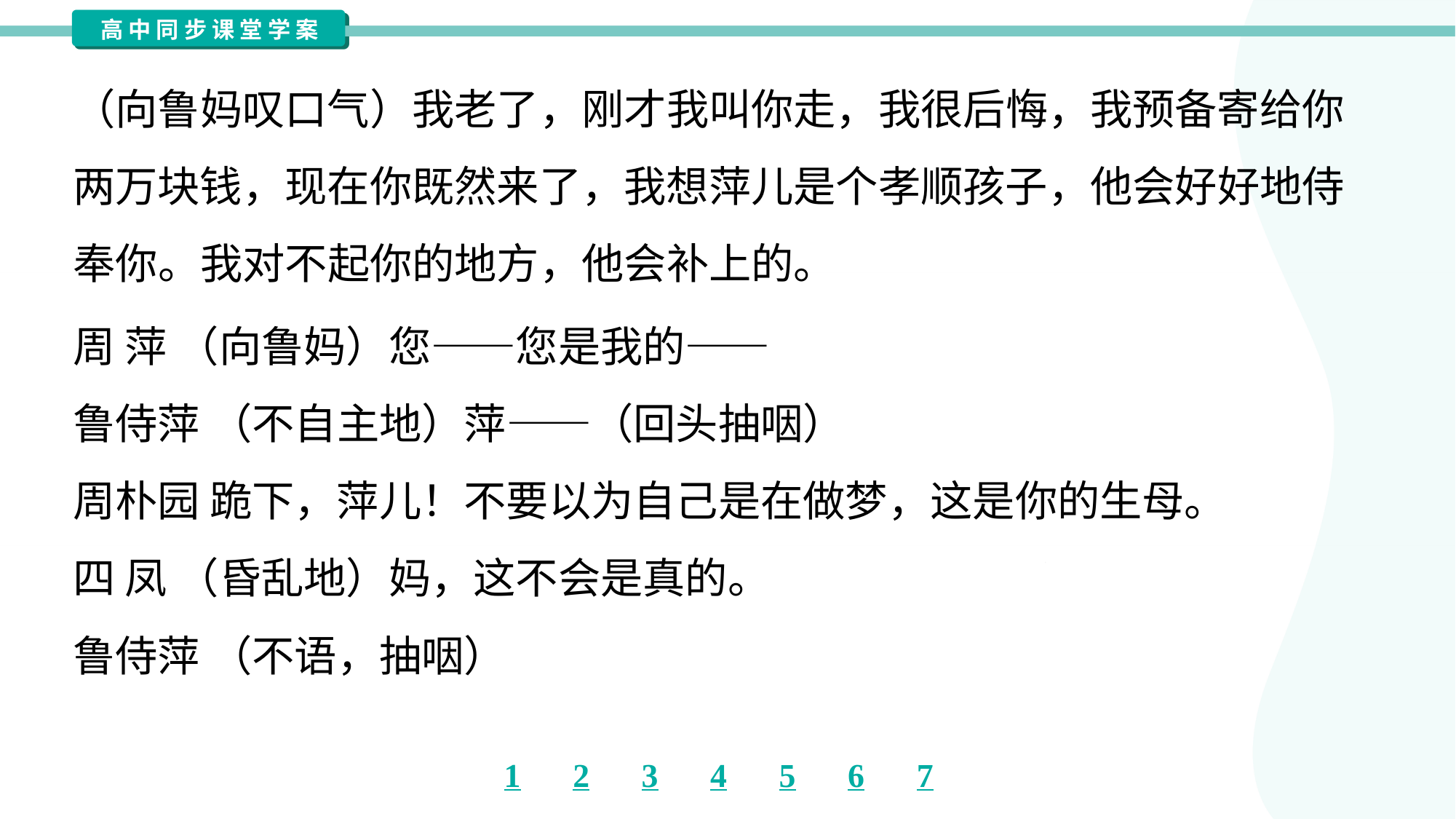

（向鲁妈叹口气）我老了，刚才我叫你走，我很后悔，我预备寄给你
两万块钱，现在你既然来了，我想萍儿是个孝顺孩子，他会好好地侍
奉你。我对不起你的地方，他会补上的。
周 萍 （向鲁妈）您——您是我的——
鲁侍萍 （不自主地）萍——（回头抽咽）
周朴园 跪下，萍儿！不要以为自己是在做梦，这是你的生母。
四 凤 （昏乱地）妈，这不会是真的。
鲁侍萍 （不语，抽咽）